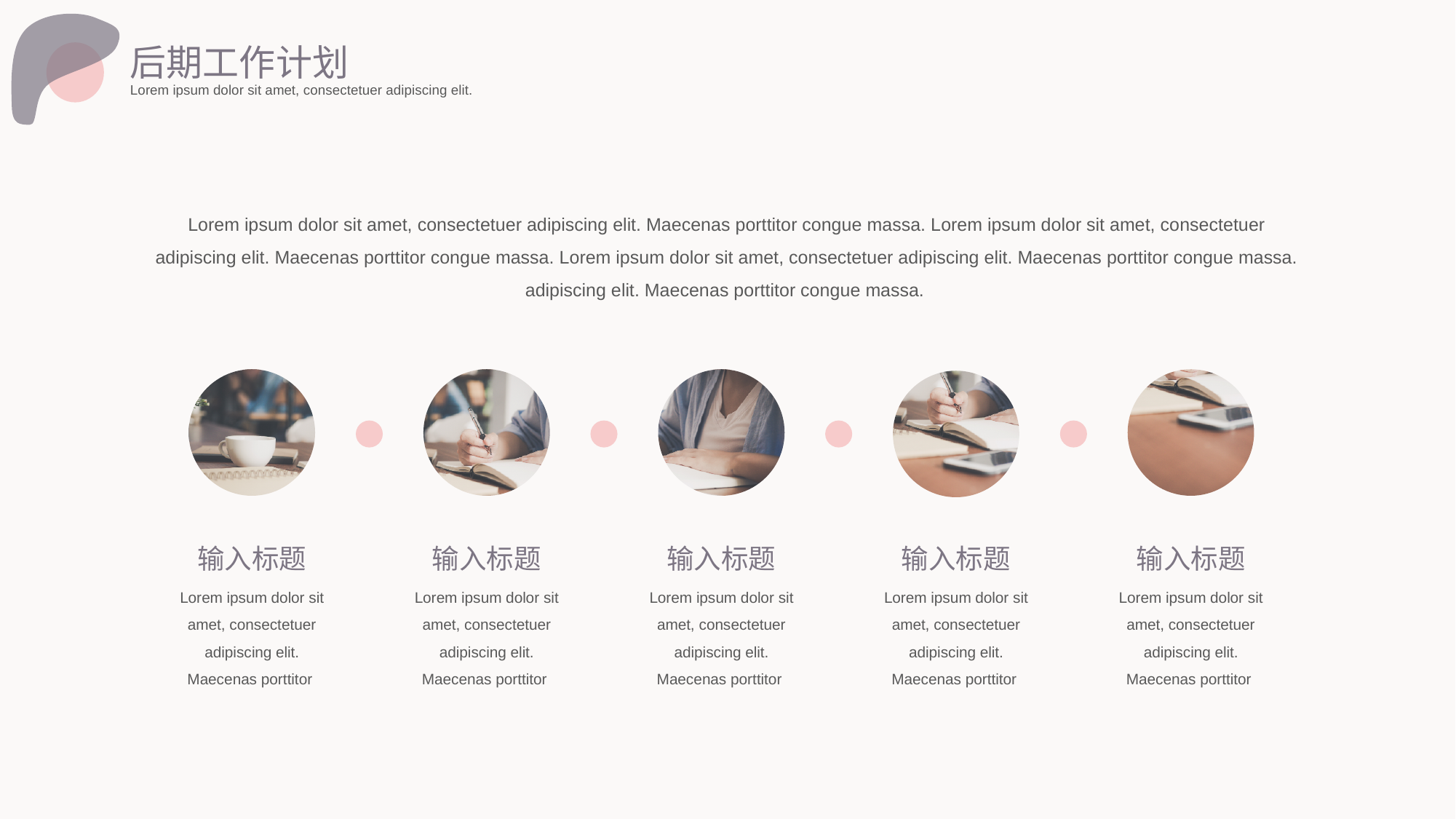

后期工作计划

Lorem ipsum dolor sit amet, consectetuer adipiscing elit.
Lorem ipsum dolor sit amet, consectetuer adipiscing elit. Maecenas porttitor congue massa. Lorem ipsum dolor sit amet, consectetuer adipiscing elit. Maecenas porttitor congue massa. Lorem ipsum dolor sit amet, consectetuer adipiscing elit. Maecenas porttitor congue massa. adipiscing elit. Maecenas porttitor congue massa.

输入标题
输入标题
输入标题
输入标题
输入标题
Lorem ipsum dolor sit amet, consectetuer adipiscing elit. Maecenas porttitor
Lorem ipsum dolor sit amet, consectetuer adipiscing elit. Maecenas porttitor
Lorem ipsum dolor sit amet, consectetuer adipiscing elit. Maecenas porttitor
Lorem ipsum dolor sit amet, consectetuer adipiscing elit. Maecenas porttitor
Lorem ipsum dolor sit amet, consectetuer adipiscing elit. Maecenas porttitor